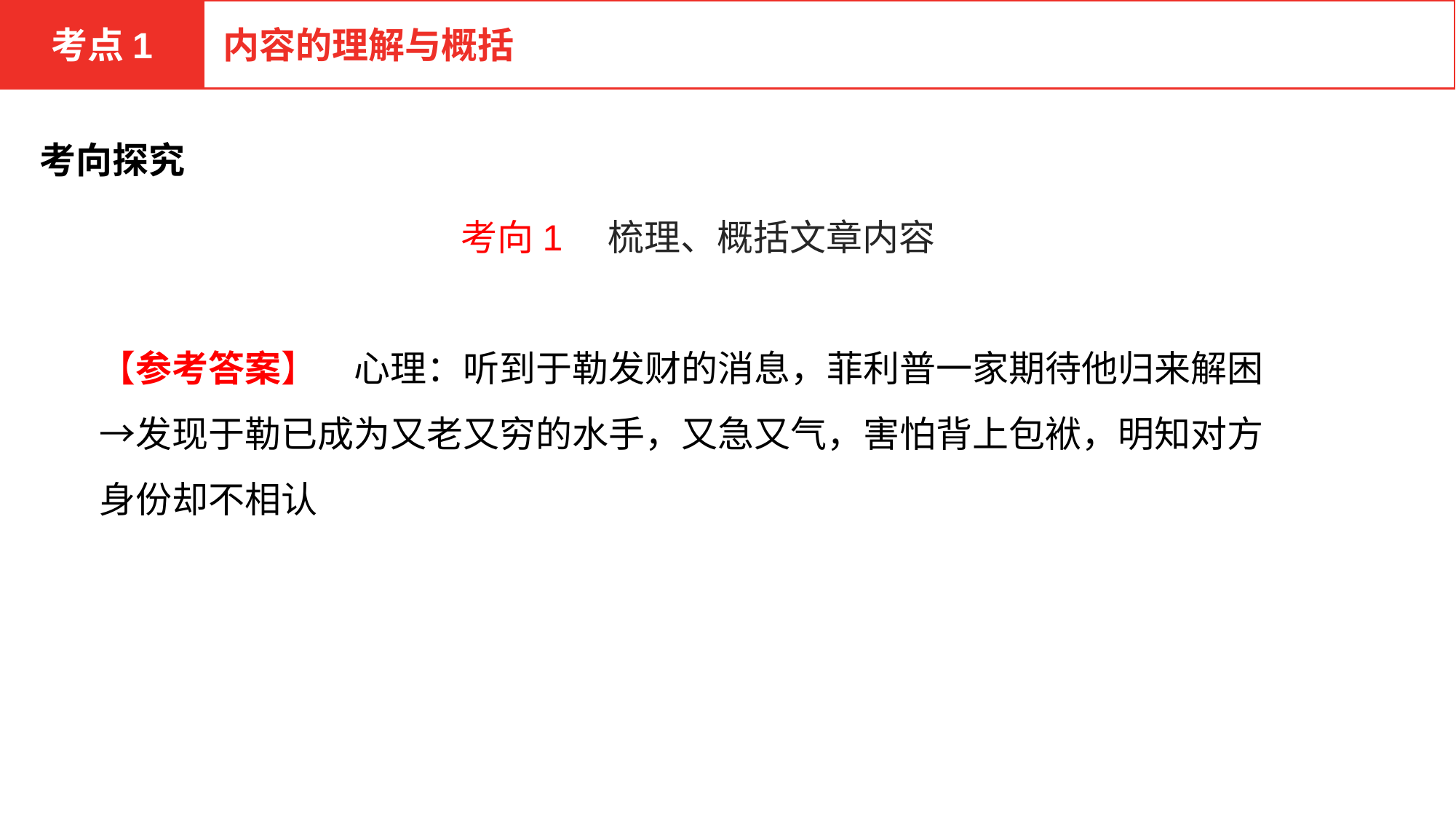

考点1
内容的理解与概括
考向探究
考向1　梳理、概括文章内容

【参考答案】　心理：听到于勒发财的消息，菲利普一家期待他归来解困→发现于勒已成为又老又穷的水手，又急又气，害怕背上包袱，明知对方身份却不相认